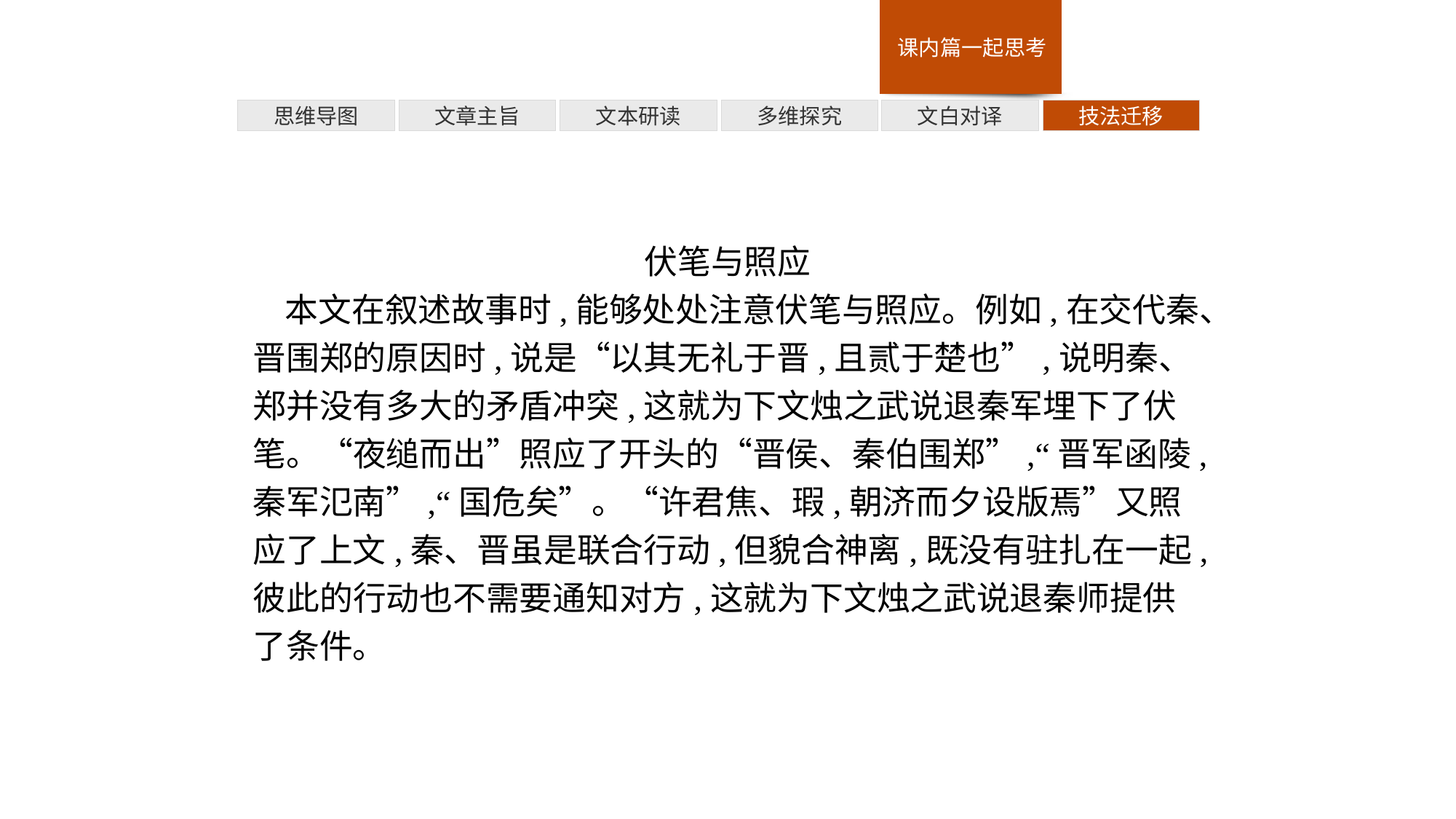

多维探究
技法迁移
思维导图
文章主旨
文本研读
文白对译
伏笔与照应
本文在叙述故事时,能够处处注意伏笔与照应。例如,在交代秦、晋围郑的原因时,说是“以其无礼于晋,且贰于楚也”,说明秦、郑并没有多大的矛盾冲突,这就为下文烛之武说退秦军埋下了伏笔。“夜缒而出”照应了开头的“晋侯、秦伯围郑”,“晋军函陵,秦军氾南”,“国危矣”。“许君焦、瑕,朝济而夕设版焉”又照应了上文,秦、晋虽是联合行动,但貌合神离,既没有驻扎在一起,彼此的行动也不需要通知对方,这就为下文烛之武说退秦师提供了条件。